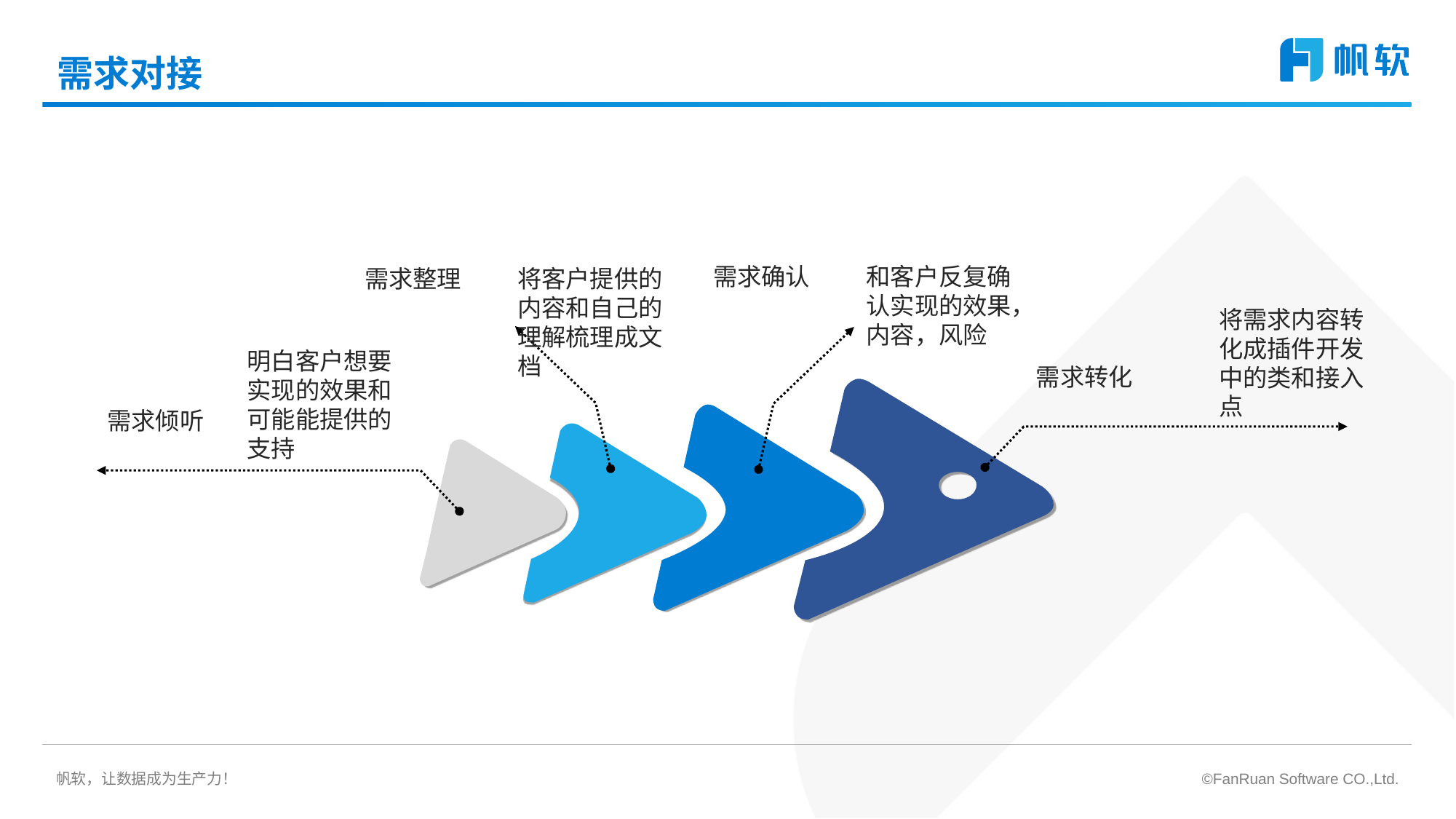

# 需求对接
和客户反复确认实现的效果，内容，风险
需求确认

将客户提供的内容和自己的理解梳理成文档
需求整理

需求转化
将需求内容转化成插件开发中的类和接入点

需求倾听
明白客户想要实现的效果和可能能提供的支持